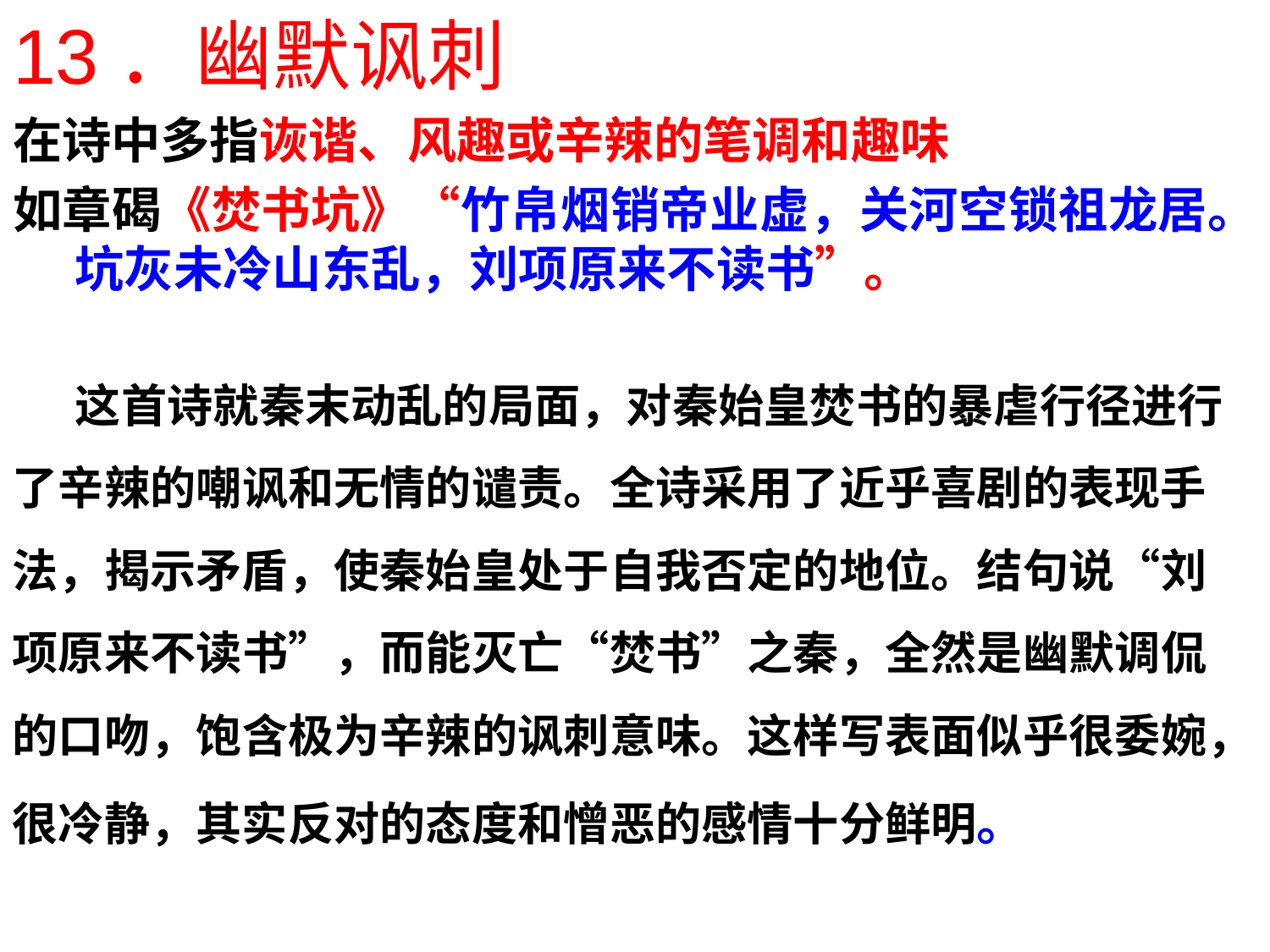

# 13．幽默讽刺
在诗中多指诙谐、风趣或辛辣的笔调和趣味
如章碣《焚书坑》“竹帛烟销帝业虚，关河空锁祖龙居。坑灰未冷山东乱，刘项原来不读书”。
     这首诗就秦末动乱的局面，对秦始皇焚书的暴虐行径进行了辛辣的嘲讽和无情的谴责。全诗采用了近乎喜剧的表现手法，揭示矛盾，使秦始皇处于自我否定的地位。结句说“刘项原来不读书”，而能灭亡“焚书”之秦，全然是幽默调侃的口吻，饱含极为辛辣的讽刺意味。这样写表面似乎很委婉，很冷静，其实反对的态度和憎恶的感情十分鲜明。